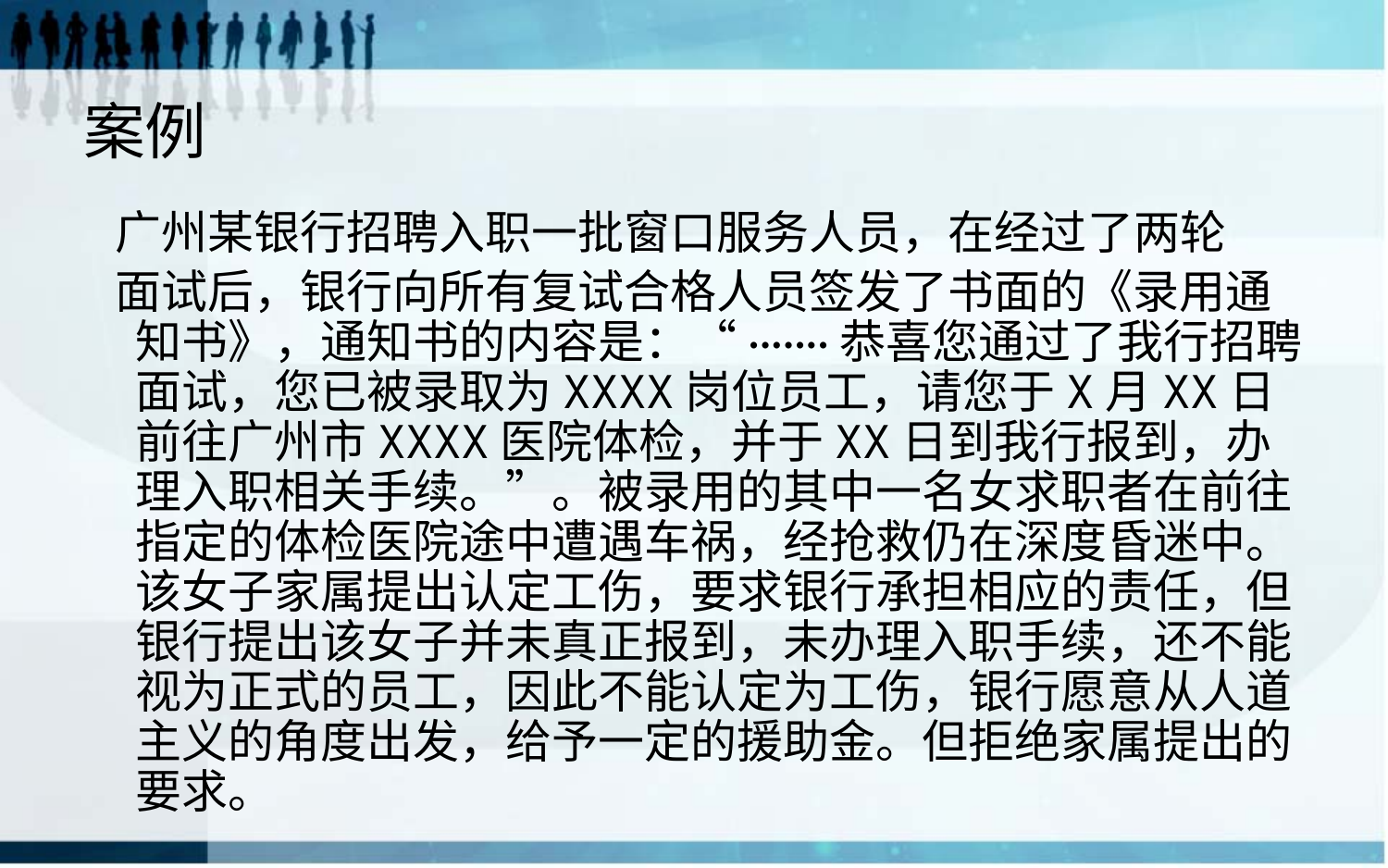

# 案例
  广州某银行招聘入职一批窗口服务人员，在经过了两轮
  面试后，银行向所有复试合格人员签发了书面的《录用通知书》，通知书的内容是：“·······恭喜您通过了我行招聘面试，您已被录取为XXXX岗位员工，请您于X月XX日前往广州市XXXX医院体检，并于XX日到我行报到，办理入职相关手续。”。被录用的其中一名女求职者在前往指定的体检医院途中遭遇车祸，经抢救仍在深度昏迷中。该女子家属提出认定工伤，要求银行承担相应的责任，但银行提出该女子并未真正报到，未办理入职手续，还不能视为正式的员工，因此不能认定为工伤，银行愿意从人道主义的角度出发，给予一定的援助金。但拒绝家属提出的要求。